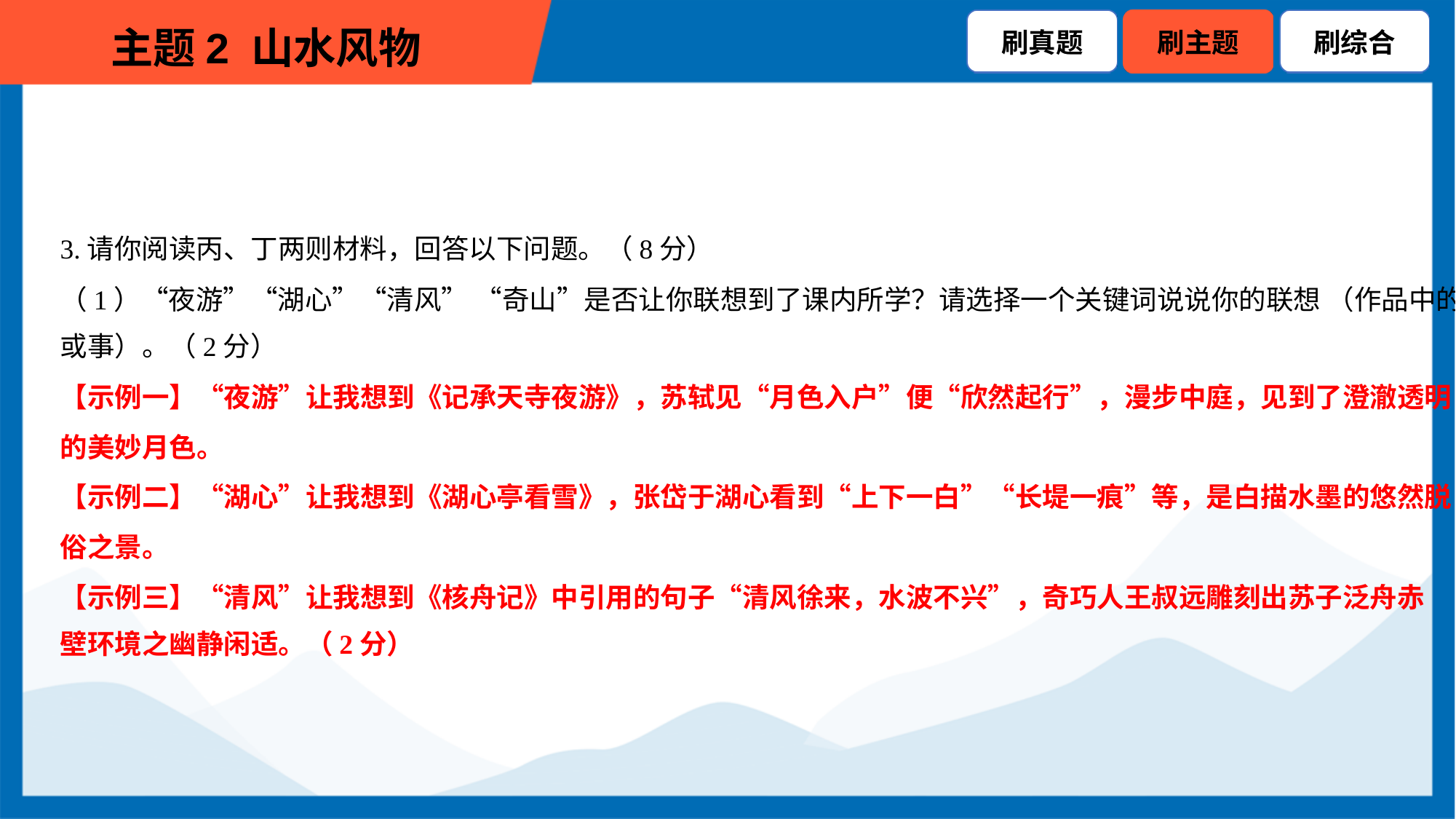

3.请你阅读丙、丁两则材料，回答以下问题。（8分）
（1）“夜游”“湖心”“清风” “奇山”是否让你联想到了课内所学？请选择一个关键词说说你的联想 （作品中的人
或事）。（2分）
【示例一】“夜游”让我想到《记承天寺夜游》，苏轼见“月色入户”便“欣然起行”，漫步中庭，见到了澄澈透明
的美妙月色。
【示例二】“湖心”让我想到《湖心亭看雪》，张岱于湖心看到“上下一白”“长堤一痕”等，是白描水墨的悠然脱
俗之景。
【示例三】“清风”让我想到《核舟记》中引用的句子“清风徐来，水波不兴”，奇巧人王叔远雕刻出苏子泛舟赤
壁环境之幽静闲适。（2分）